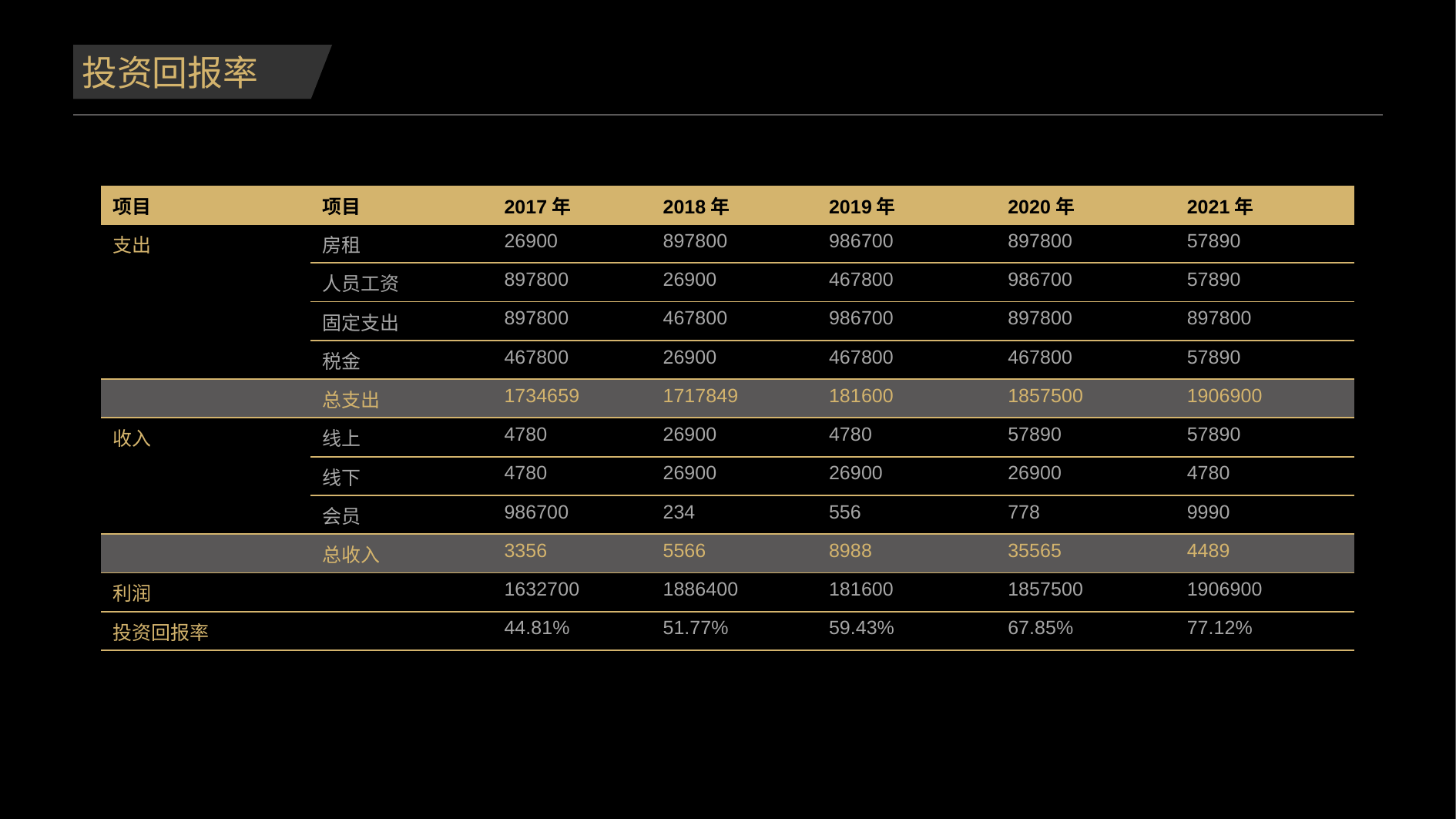

投资回报率

| 项目 | 项目 | 2017年 | 2018年 | 2019年 | 2020年 | 2021年 |
| --- | --- | --- | --- | --- | --- | --- |
| 支出 | 房租 | 26900 | 897800 | 986700 | 897800 | 57890 |
|  | 人员工资 | 897800 | 26900 | 467800 | 986700 | 57890 |
|  | 固定支出 | 897800 | 467800 | 986700 | 897800 | 897800 |
|  | 税金 | 467800 | 26900 | 467800 | 467800 | 57890 |
|  | 总支出 | 1734659 | 1717849 | 181600 | 1857500 | 1906900 |
| 收入 | 线上 | 4780 | 26900 | 4780 | 57890 | 57890 |
|  | 线下 | 4780 | 26900 | 26900 | 26900 | 4780 |
|  | 会员 | 986700 | 234 | 556 | 778 | 9990 |
|  | 总收入 | 3356 | 5566 | 8988 | 35565 | 4489 |
| 利润 |  | 1632700 | 1886400 | 181600 | 1857500 | 1906900 |
| 投资回报率 |  | 44.81% | 51.77% | 59.43% | 67.85% | 77.12% |